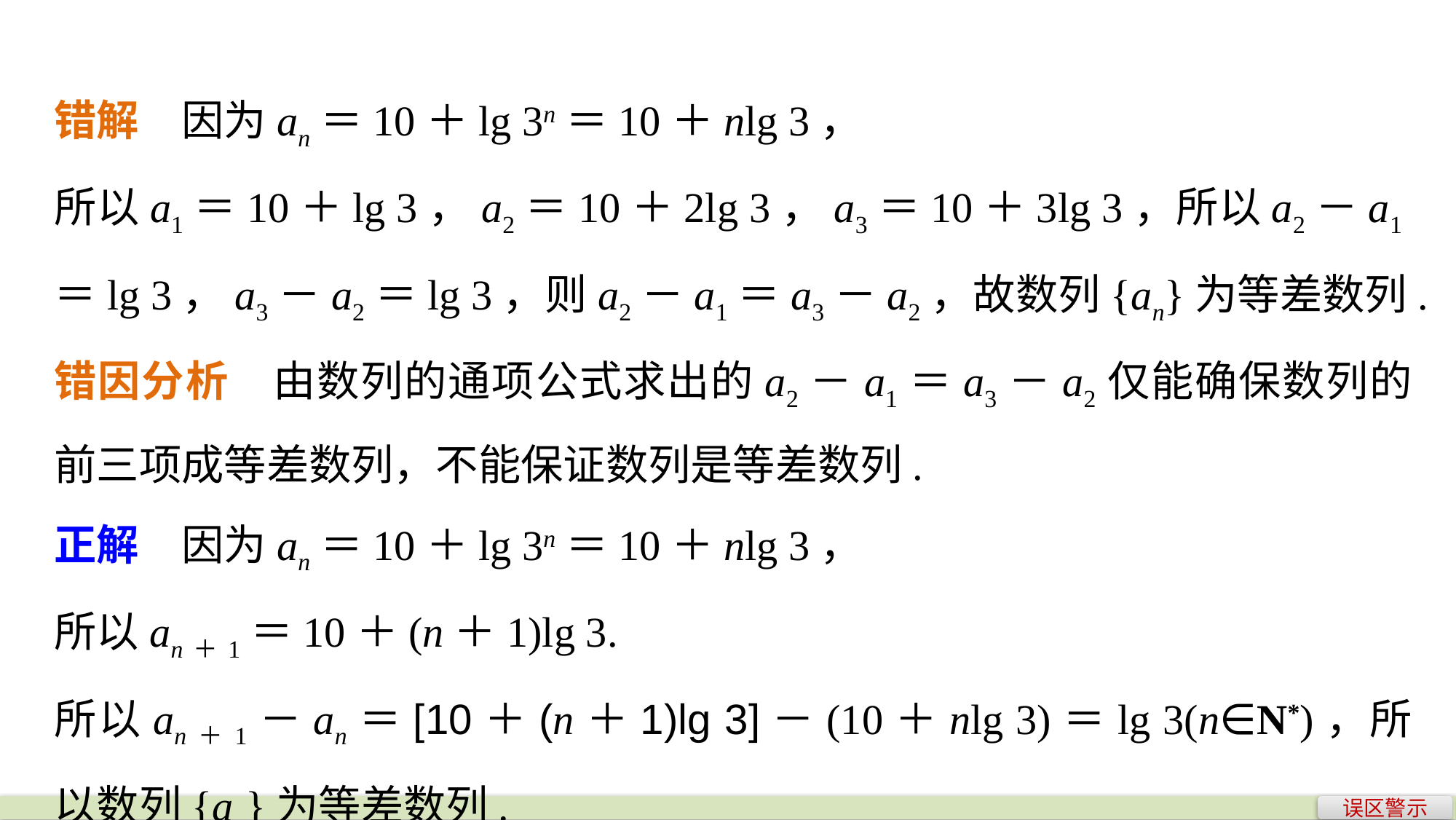

错解　因为an＝10＋lg 3n＝10＋nlg 3，
所以a1＝10＋lg 3，a2＝10＋2lg 3，a3＝10＋3lg 3，所以a2－a1＝lg 3，a3－a2＝lg 3，则a2－a1＝a3－a2，故数列{an}为等差数列.
错因分析　由数列的通项公式求出的a2－a1＝a3－a2仅能确保数列的前三项成等差数列，不能保证数列是等差数列.
正解　因为an＝10＋lg 3n＝10＋nlg 3，
所以an＋1＝10＋(n＋1)lg 3.
所以an＋1－an＝[10＋(n＋1)lg 3]－(10＋nlg 3)＝lg 3(n∈N*)，所以数列{an}为等差数列.
误区警示